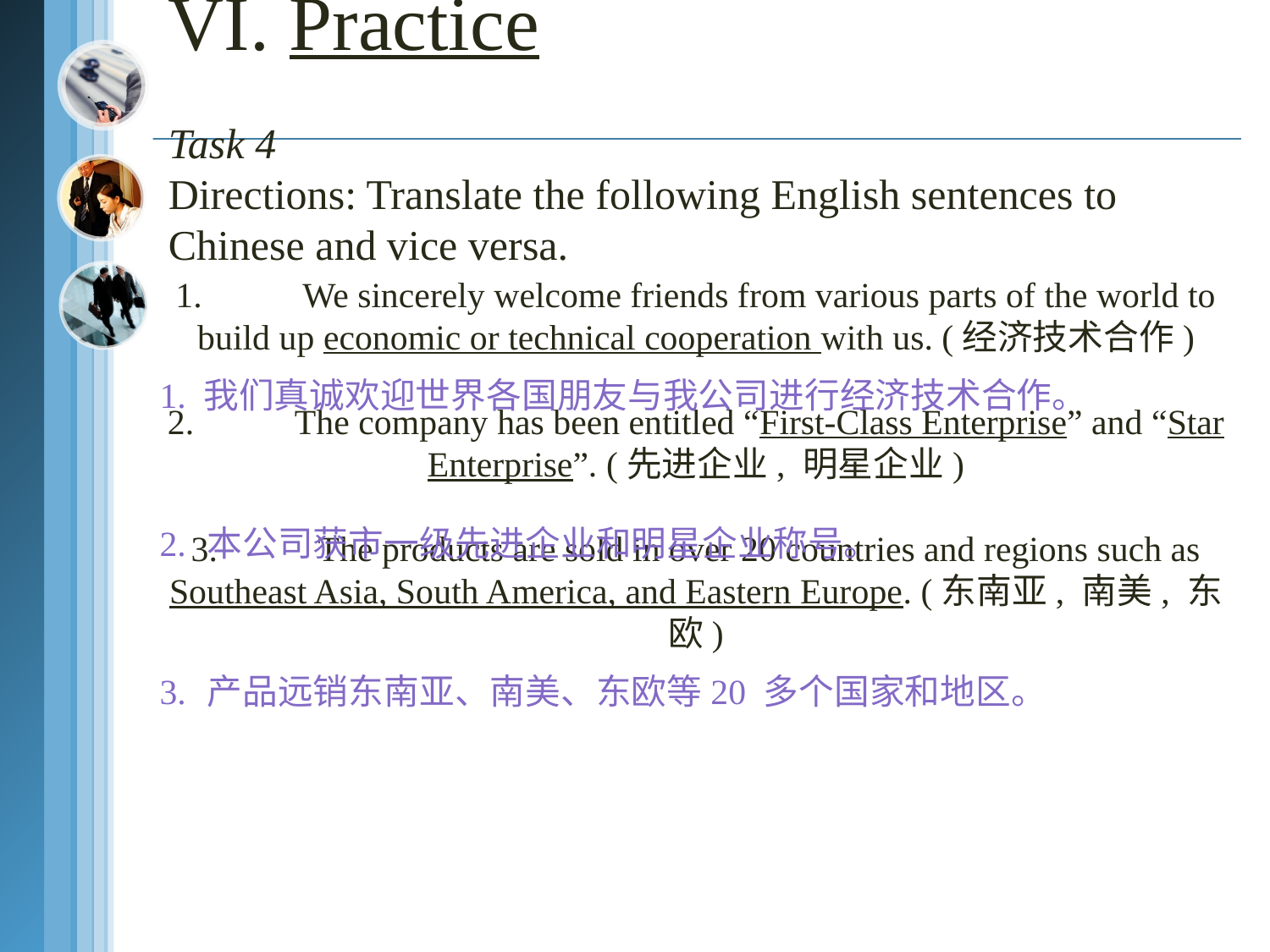

# VI. Practice Task 4 Directions: Translate the following English sentences to Chinese and vice versa.
1.	We sincerely welcome friends from various parts of the world to build up economic or technical cooperation with us. (经济技术合作)

2.	The company has been entitled “First-Class Enterprise” and “Star Enterprise”. (先进企业, 明星企业)

3.	The products are sold in over 20 countries and regions such as Southeast Asia, South America, and Eastern Europe. (东南亚, 南美, 东欧)

1. 我们真诚欢迎世界各国朋友与我公司进行经济技术合作。

2.	本公司获市一级先进企业和明星企业称号。

3.	产品远销东南亚、南美、东欧等20 多个国家和地区。